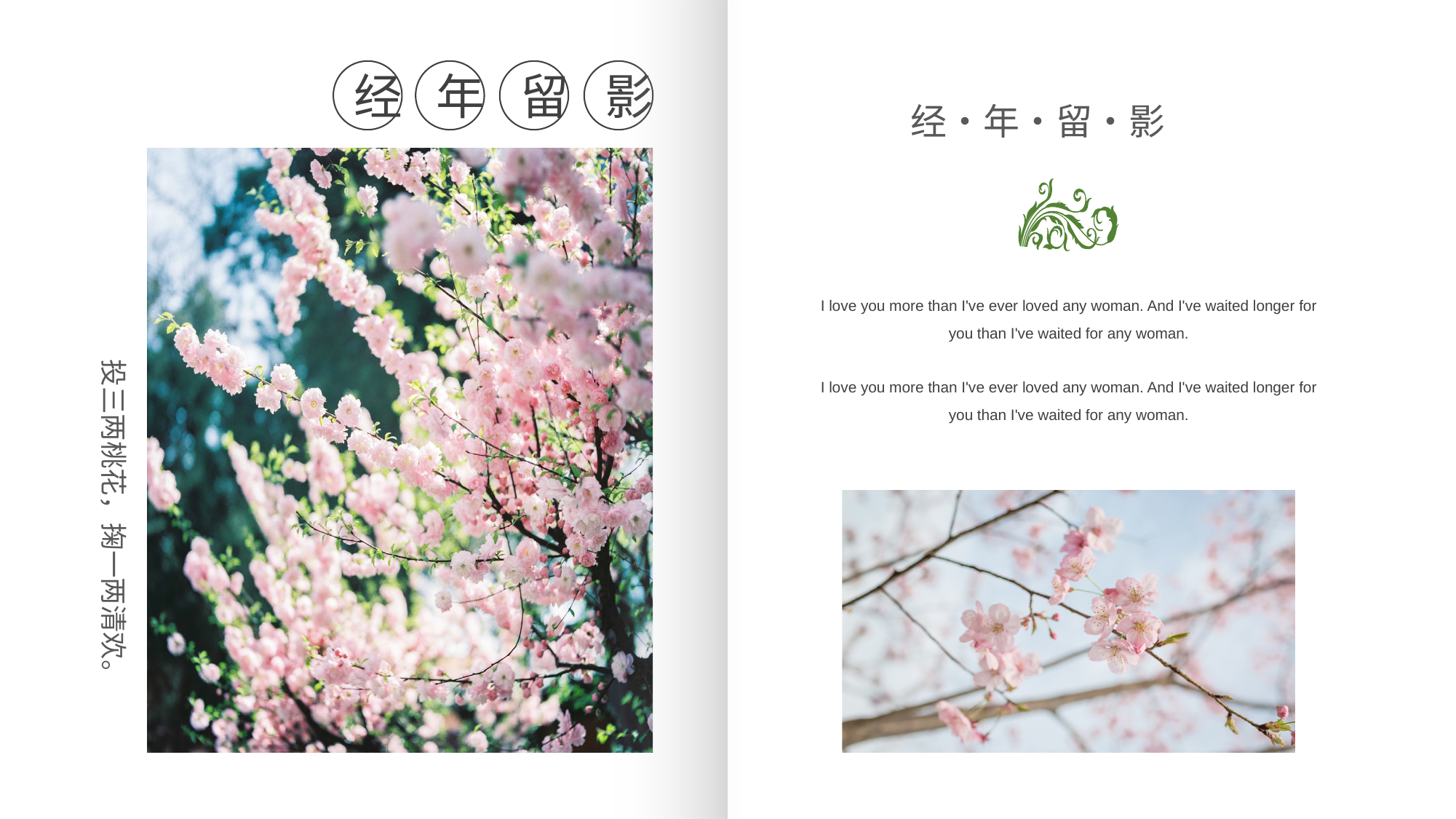

经
年
留
影
经•年•留•影

I love you more than I've ever loved any woman. And I've waited longer for you than I've waited for any woman.

I love you more than I've ever loved any woman. And I've waited longer for you than I've waited for any woman.
投三两桃花，掬一两清欢。